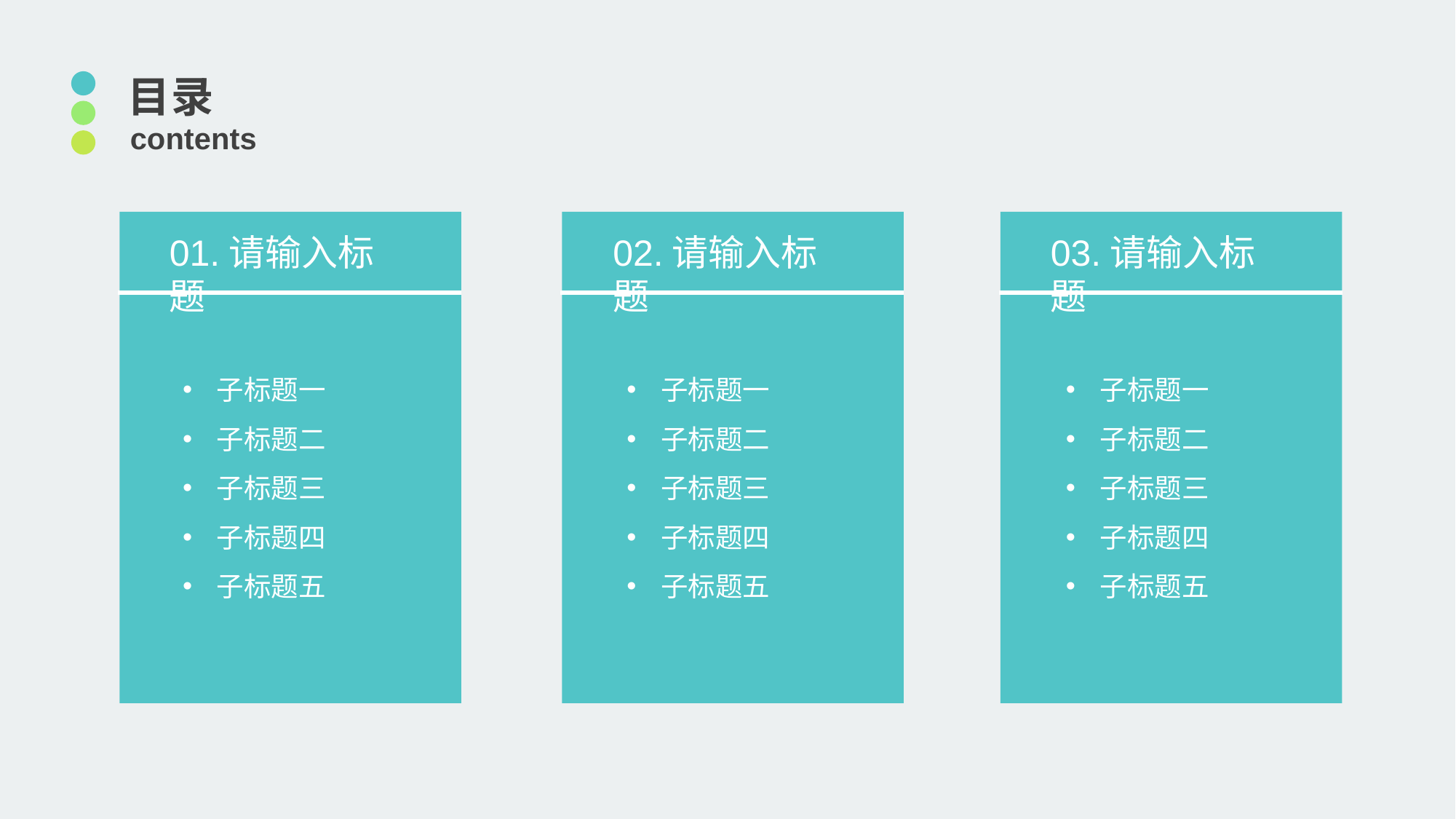

目录
 contents

01.请输入标题

02.请输入标题

03.请输入标题

子标题一
子标题二
子标题三
子标题四
子标题五
子标题一
子标题二
子标题三
子标题四
子标题五
子标题一
子标题二
子标题三
子标题四
子标题五